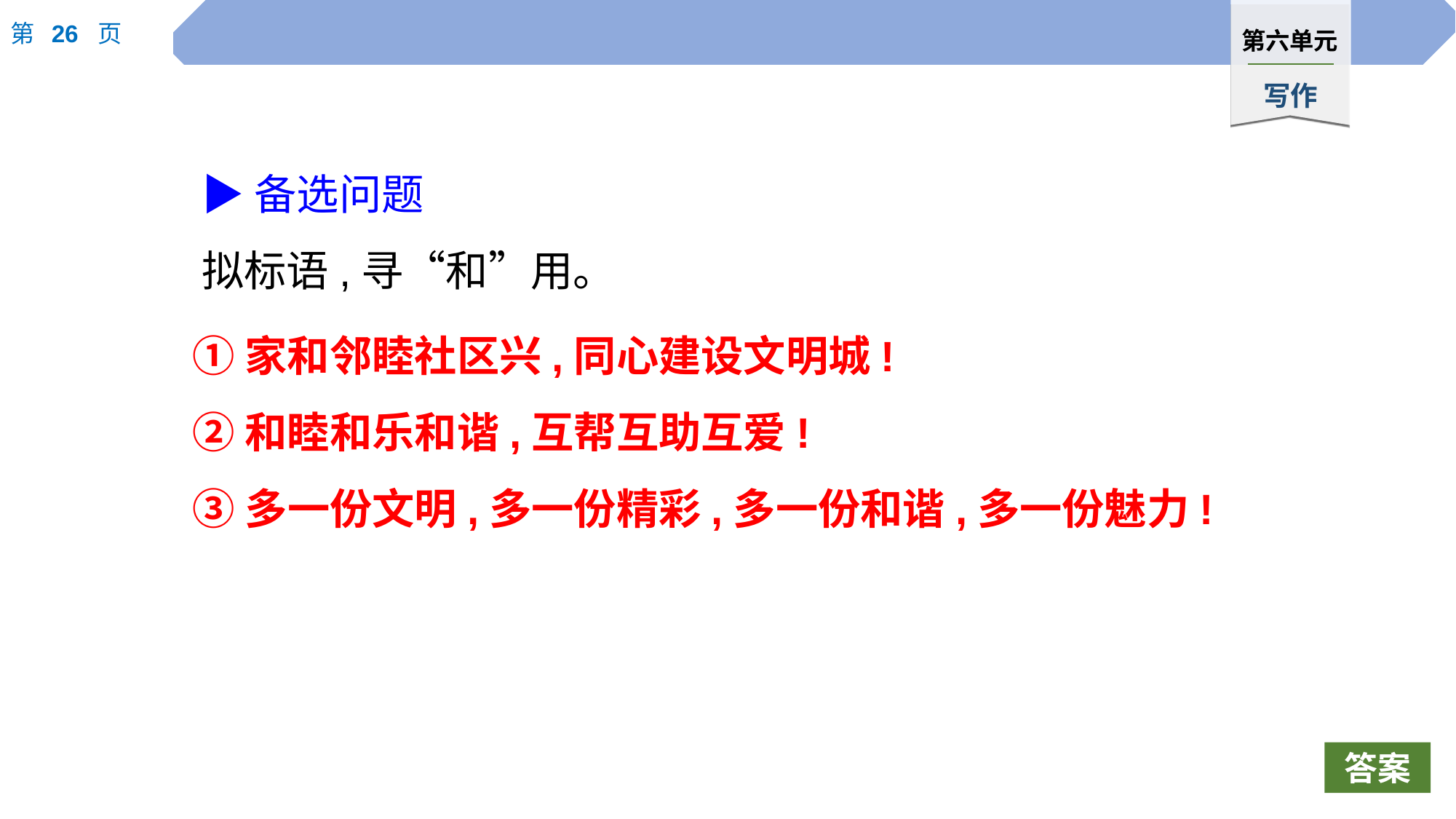

▶备选问题
拟标语,寻“和”用。
①家和邻睦社区兴,同心建设文明城!
②和睦和乐和谐,互帮互助互爱!
③多一份文明,多一份精彩,多一份和谐,多一份魅力!
答案